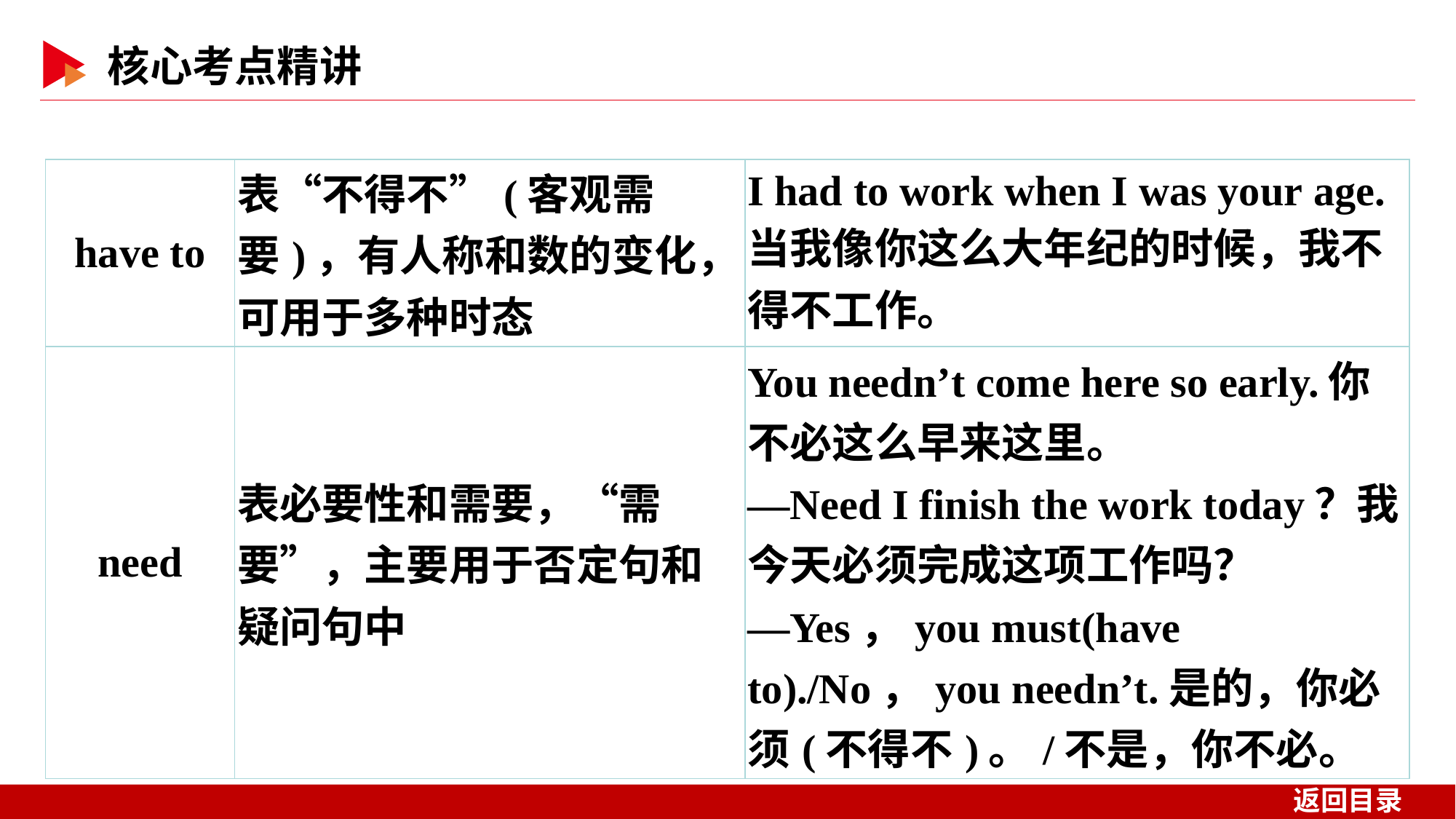

| have to | 表“不得不”(客观需要)，有人称和数的变化，可用于多种时态 | I had to work when I was your age.当我像你这么大年纪的时候，我不得不工作。 |
| --- | --- | --- |
| need | 表必要性和需要，“需要”，主要用于否定句和疑问句中 | You needn’t come here so early.你不必这么早来这里。 —Need I finish the work today？我今天必须完成这项工作吗？ —Yes，you must(have to)./No，you needn’t.是的，你必须(不得不)。/不是，你不必。 |